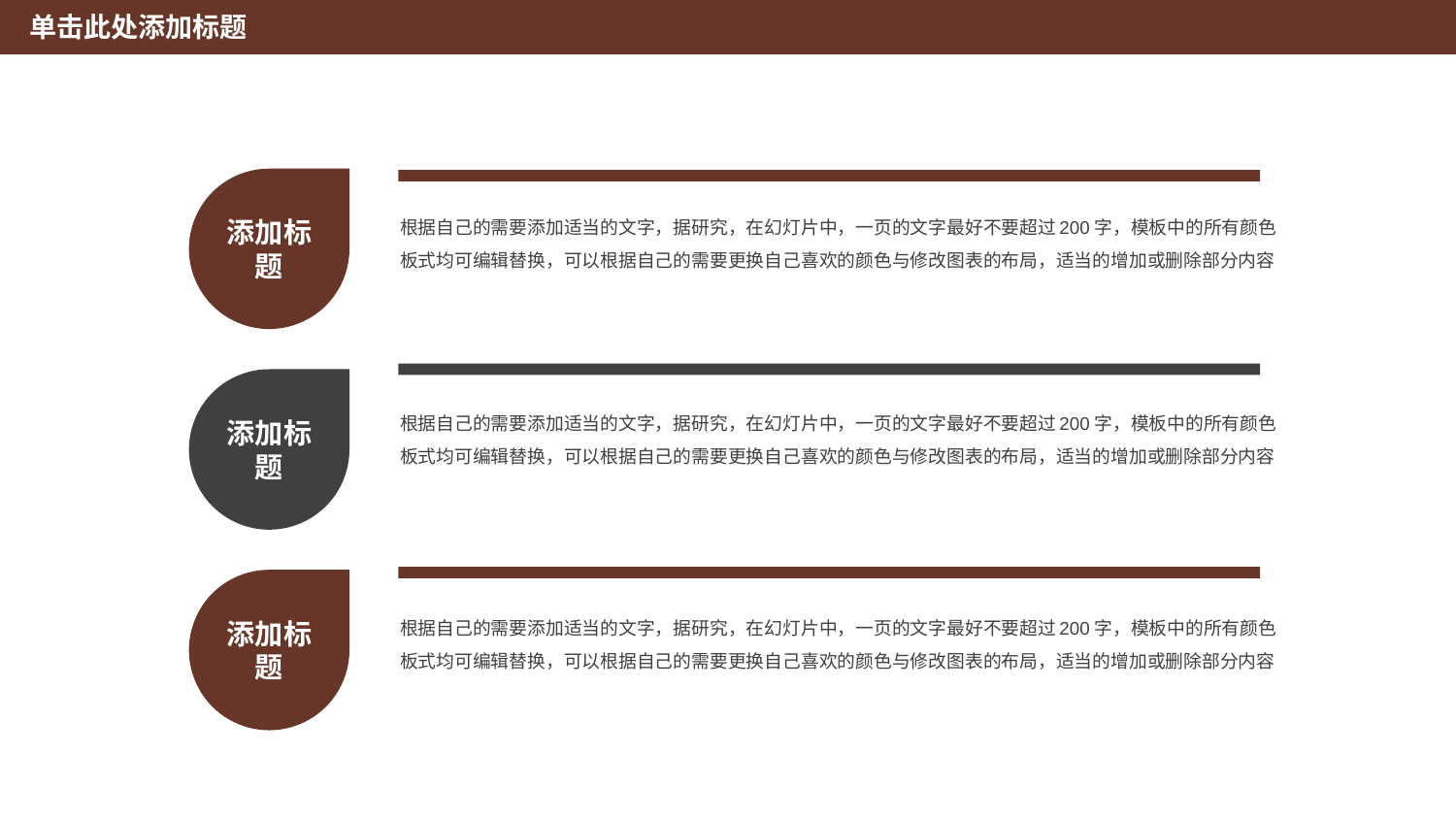

单击此处添加标题
添加标题

根据自己的需要添加适当的文字，据研究，在幻灯片中，一页的文字最好不要超过200字，模板中的所有颜色板式均可编辑替换，可以根据自己的需要更换自己喜欢的颜色与修改图表的布局，适当的增加或删除部分内容

添加标题
根据自己的需要添加适当的文字，据研究，在幻灯片中，一页的文字最好不要超过200字，模板中的所有颜色板式均可编辑替换，可以根据自己的需要更换自己喜欢的颜色与修改图表的布局，适当的增加或删除部分内容

添加标题
根据自己的需要添加适当的文字，据研究，在幻灯片中，一页的文字最好不要超过200字，模板中的所有颜色板式均可编辑替换，可以根据自己的需要更换自己喜欢的颜色与修改图表的布局，适当的增加或删除部分内容